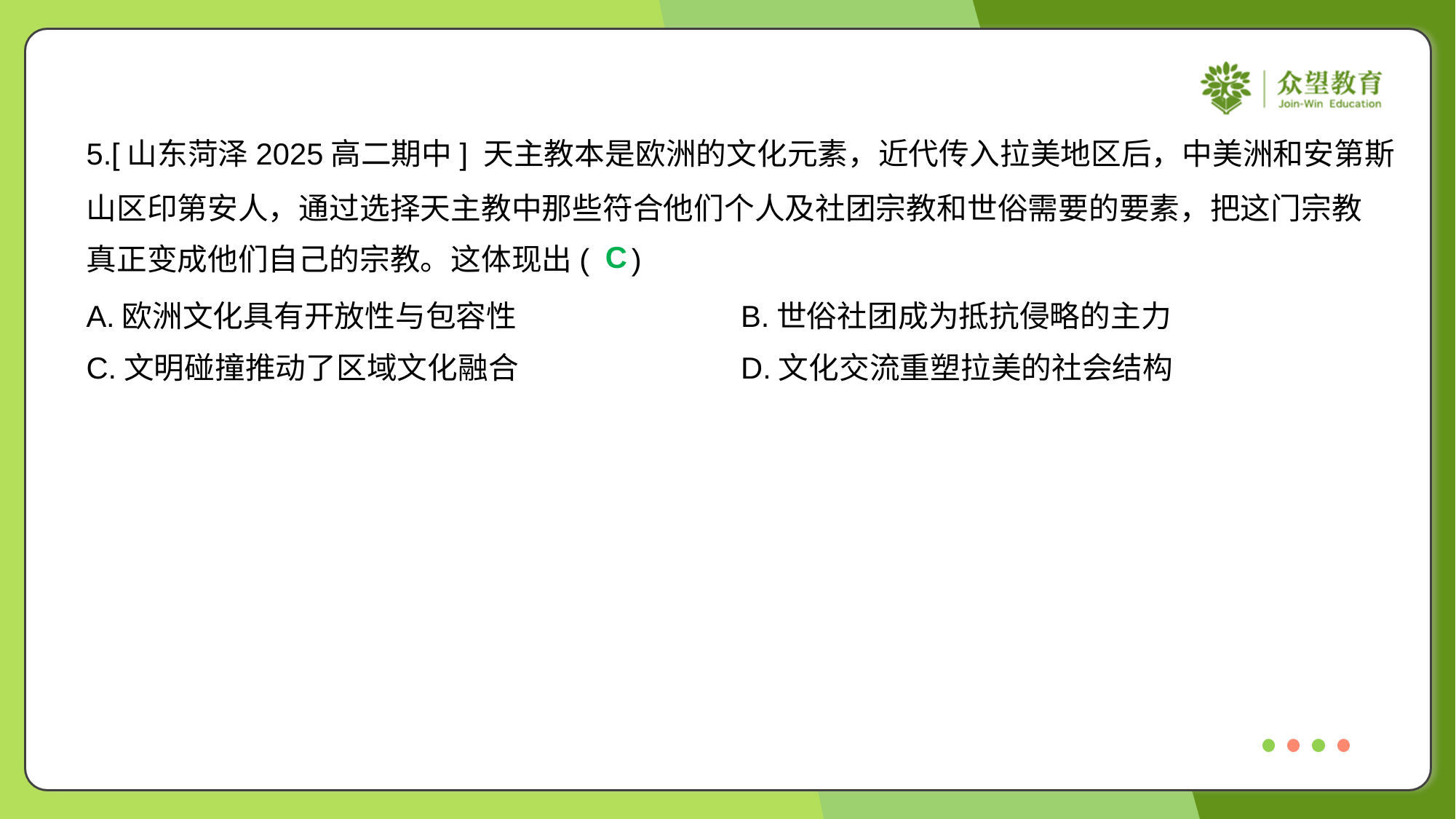

5.[山东菏泽2025高二期中] 天主教本是欧洲的文化元素，近代传入拉美地区后，中美洲和安第斯
山区印第安人，通过选择天主教中那些符合他们个人及社团宗教和世俗需要的要素，把这门宗教
真正变成他们自己的宗教。这体现出(     )
C
A.欧洲文化具有开放性与包容性	B.世俗社团成为抵抗侵略的主力
C.文明碰撞推动了区域文化融合	D.文化交流重塑拉美的社会结构